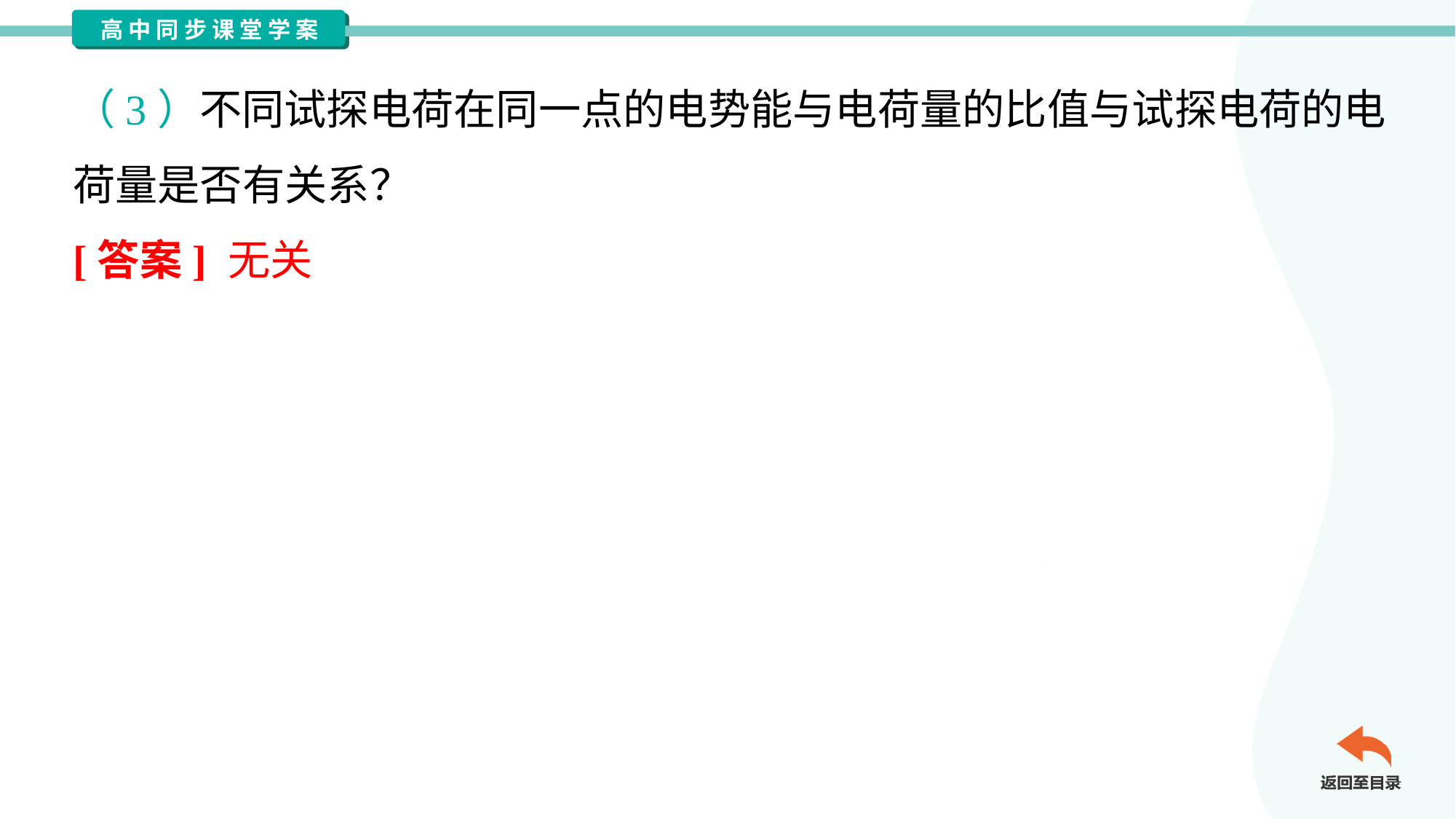

（3）不同试探电荷在同一点的电势能与电荷量的比值与试探电荷的电
荷量是否有关系？
[答案] 无关